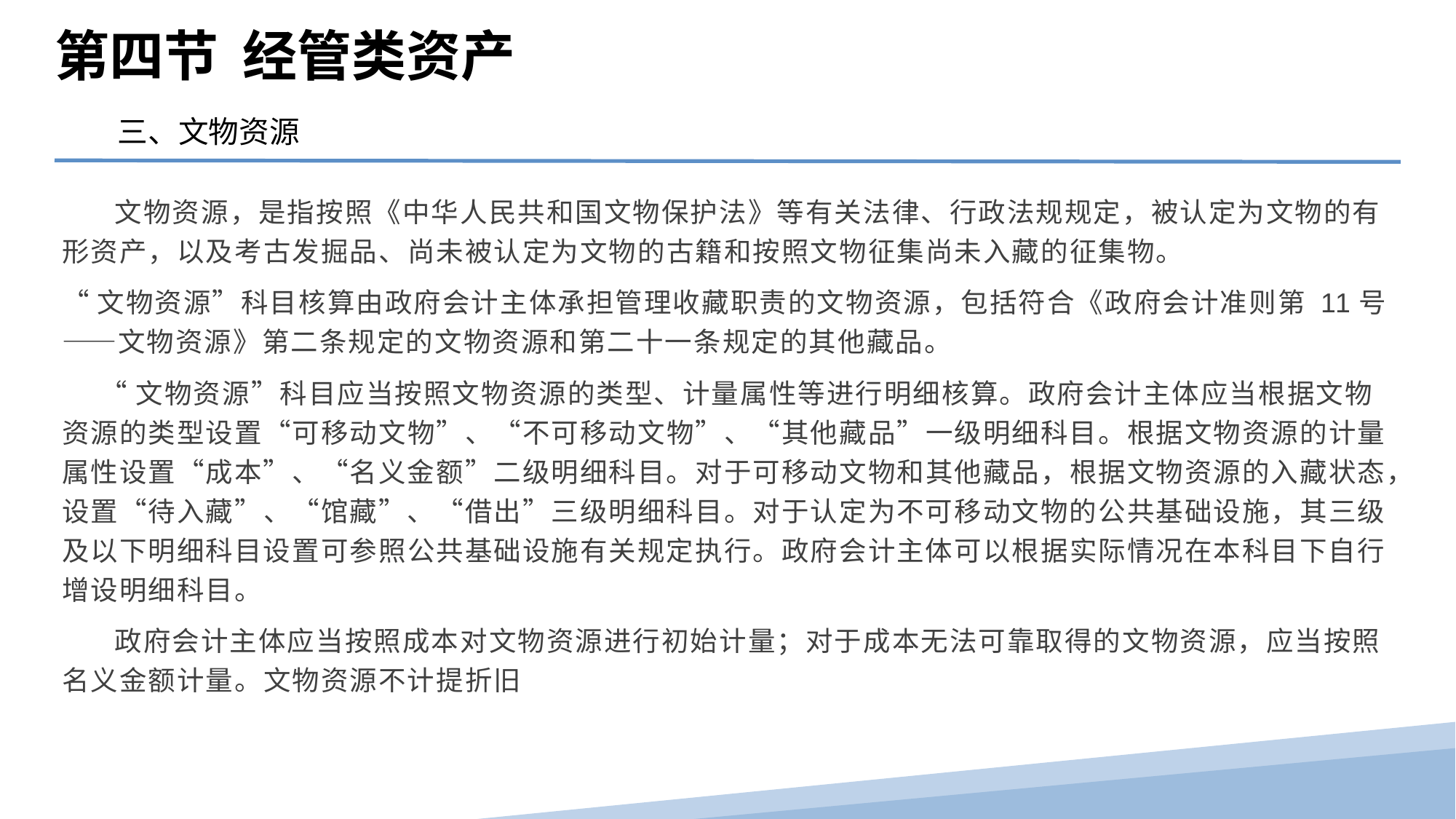

第四节  经管类资产
三、文物资源
      文物资源，是指按照《中华人民共和国文物保护法》等有关法律、行政法规规定，被认定为文物的有形资产，以及考古发掘品、尚未被认定为文物的古籍和按照文物征集尚未入藏的征集物。
“文物资源”科目核算由政府会计主体承担管理收藏职责的文物资源，包括符合《政府会计准则第 11号——文物资源》第二条规定的文物资源和第二十一条规定的其他藏品。
     “文物资源”科目应当按照文物资源的类型、计量属性等进行明细核算。政府会计主体应当根据文物资源的类型设置“可移动文物”、“不可移动文物”、“其他藏品”一级明细科目。根据文物资源的计量属性设置“成本”、“名义金额”二级明细科目。对于可移动文物和其他藏品，根据文物资源的入藏状态，设置“待入藏”、“馆藏”、“借出”三级明细科目。对于认定为不可移动文物的公共基础设施，其三级及以下明细科目设置可参照公共基础设施有关规定执行。政府会计主体可以根据实际情况在本科目下自行增设明细科目。
      政府会计主体应当按照成本对文物资源进行初始计量；对于成本无法可靠取得的文物资源，应当按照名义金额计量。文物资源不计提折旧